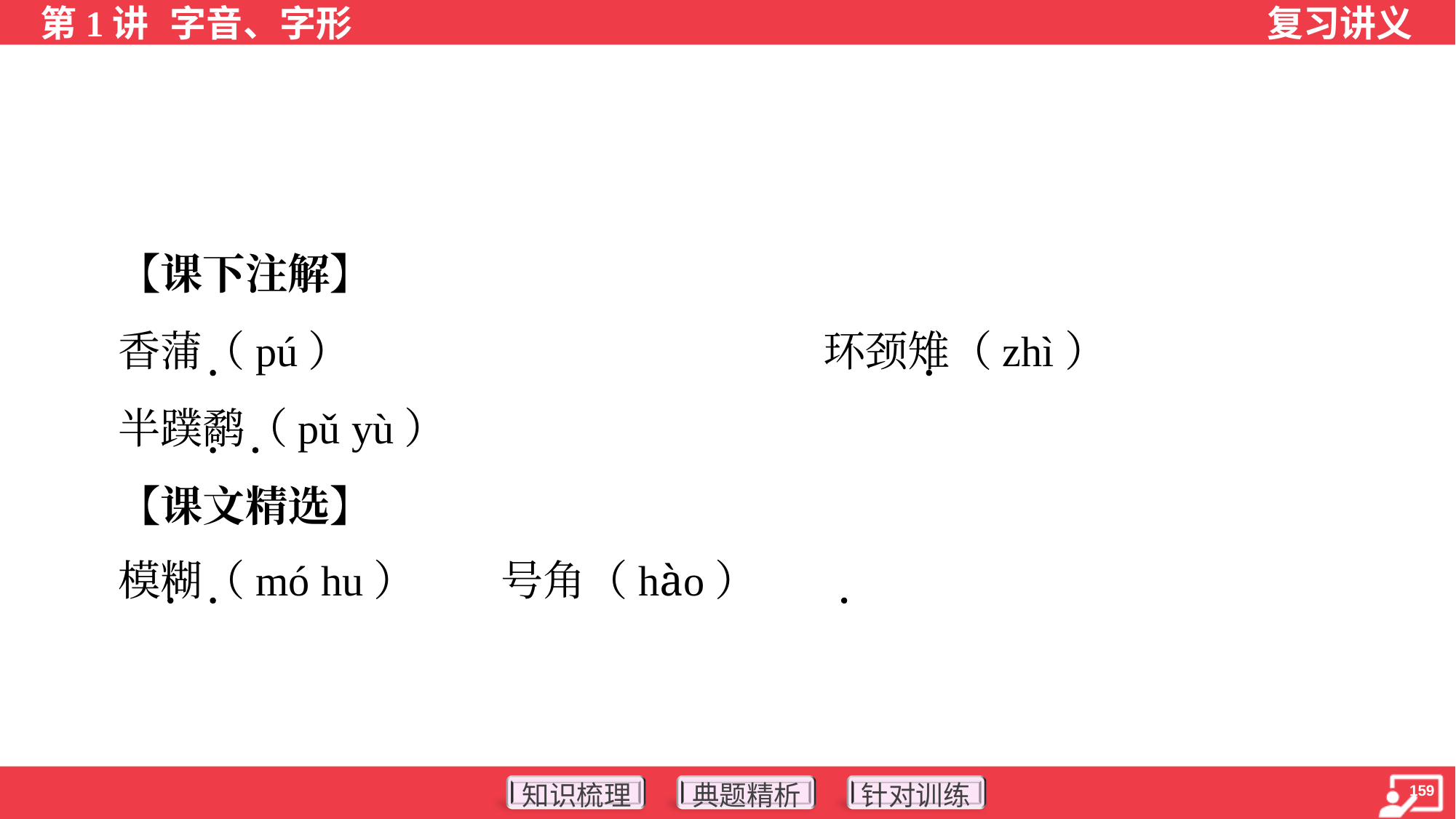

【课下注解】
    香蒲（pú）	环颈雉（zhì）
    半蹼鹬（pǔ yù）
    【课文精选】
    模糊（mó hu）	号角（hào）